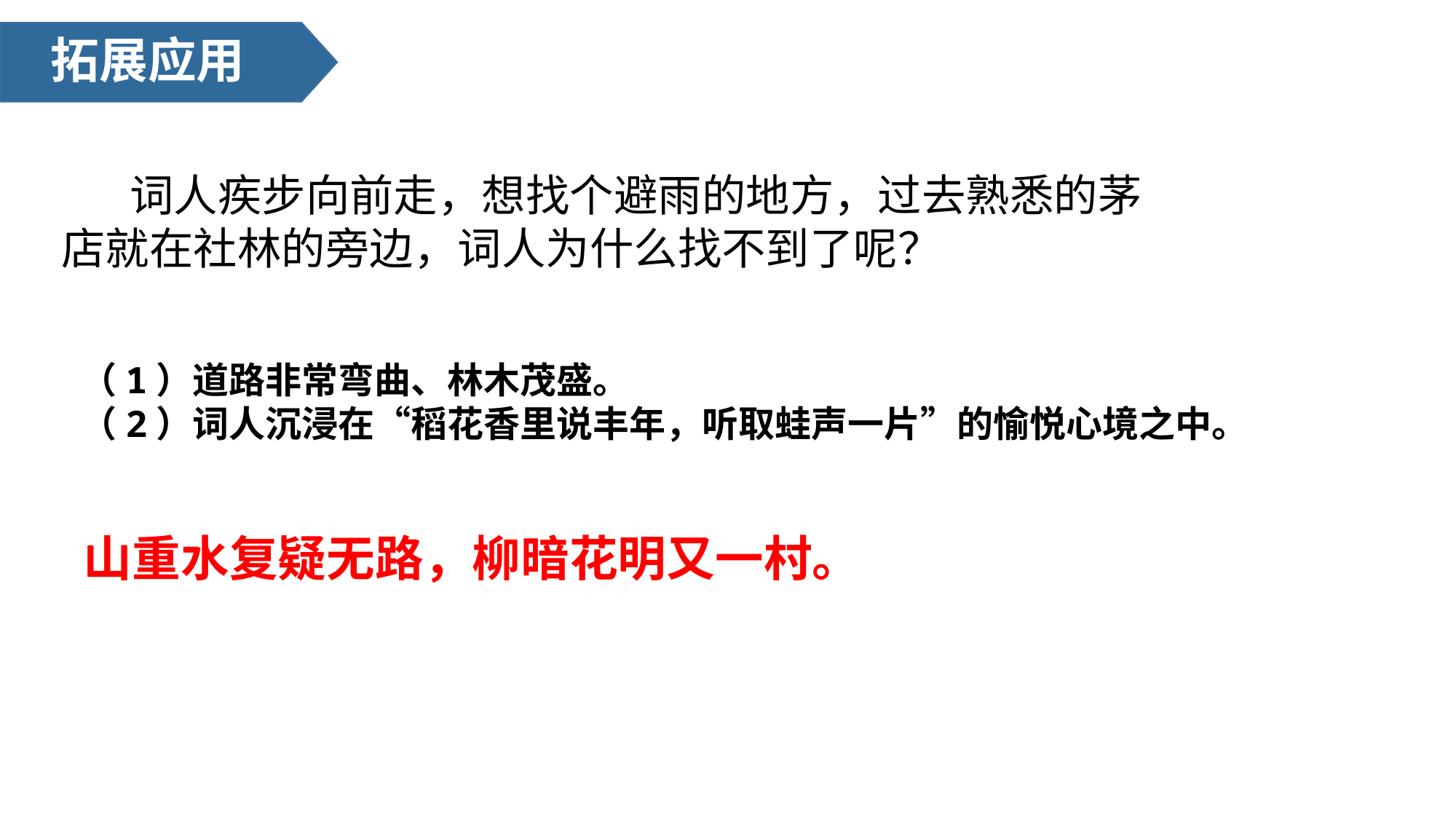

拓展应用
  词人疾步向前走，想找个避雨的地方，过去熟悉的茅店就在社林的旁边，词人为什么找不到了呢？
（1）道路非常弯曲、林木茂盛。
（2）词人沉浸在“稻花香里说丰年，听取蛙声一片”的愉悦心境之中。
山重水复疑无路，柳暗花明又一村。